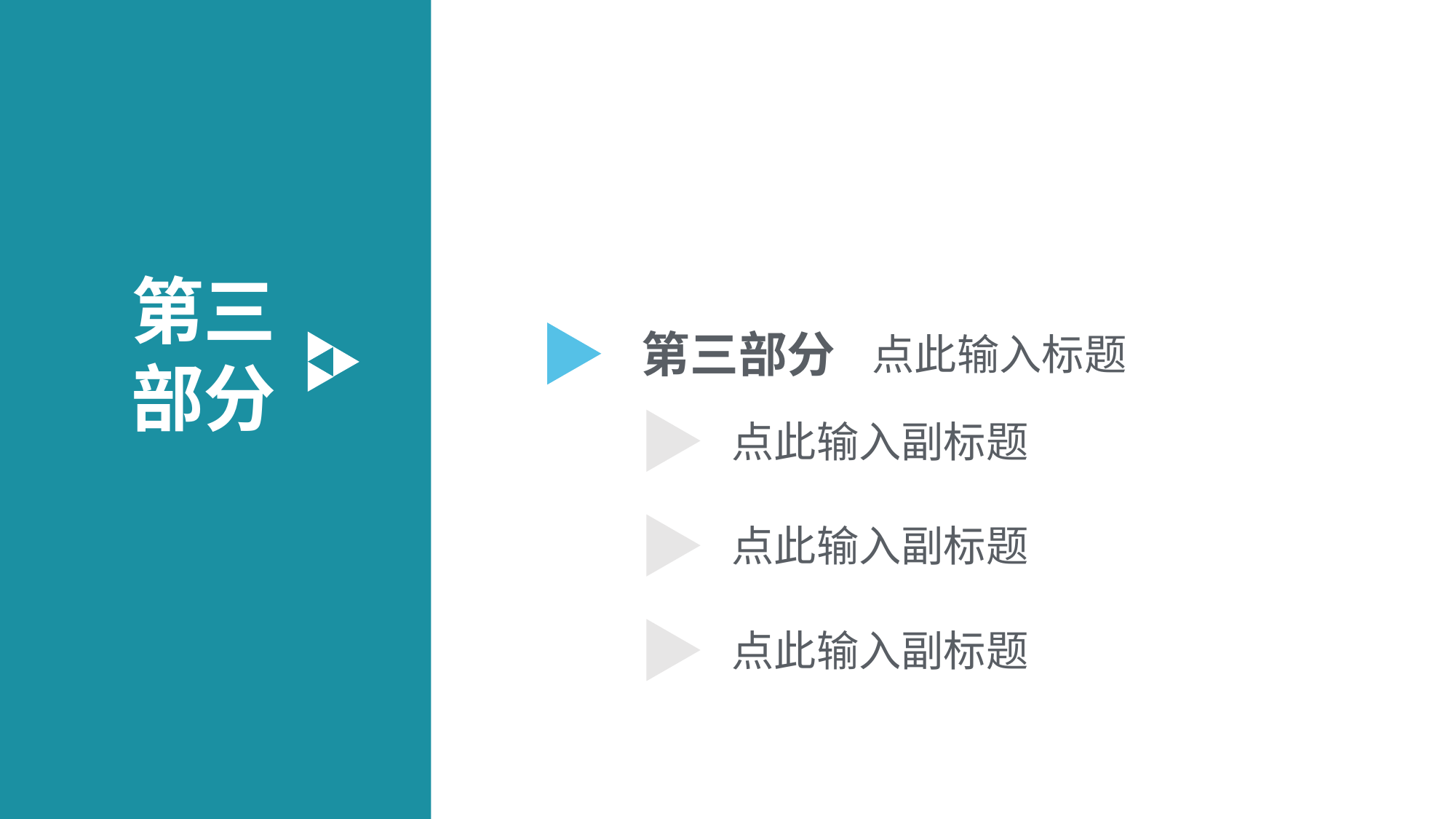

第三部分
第三部分
点此输入标题

点此输入副标题

点此输入副标题

点此输入副标题